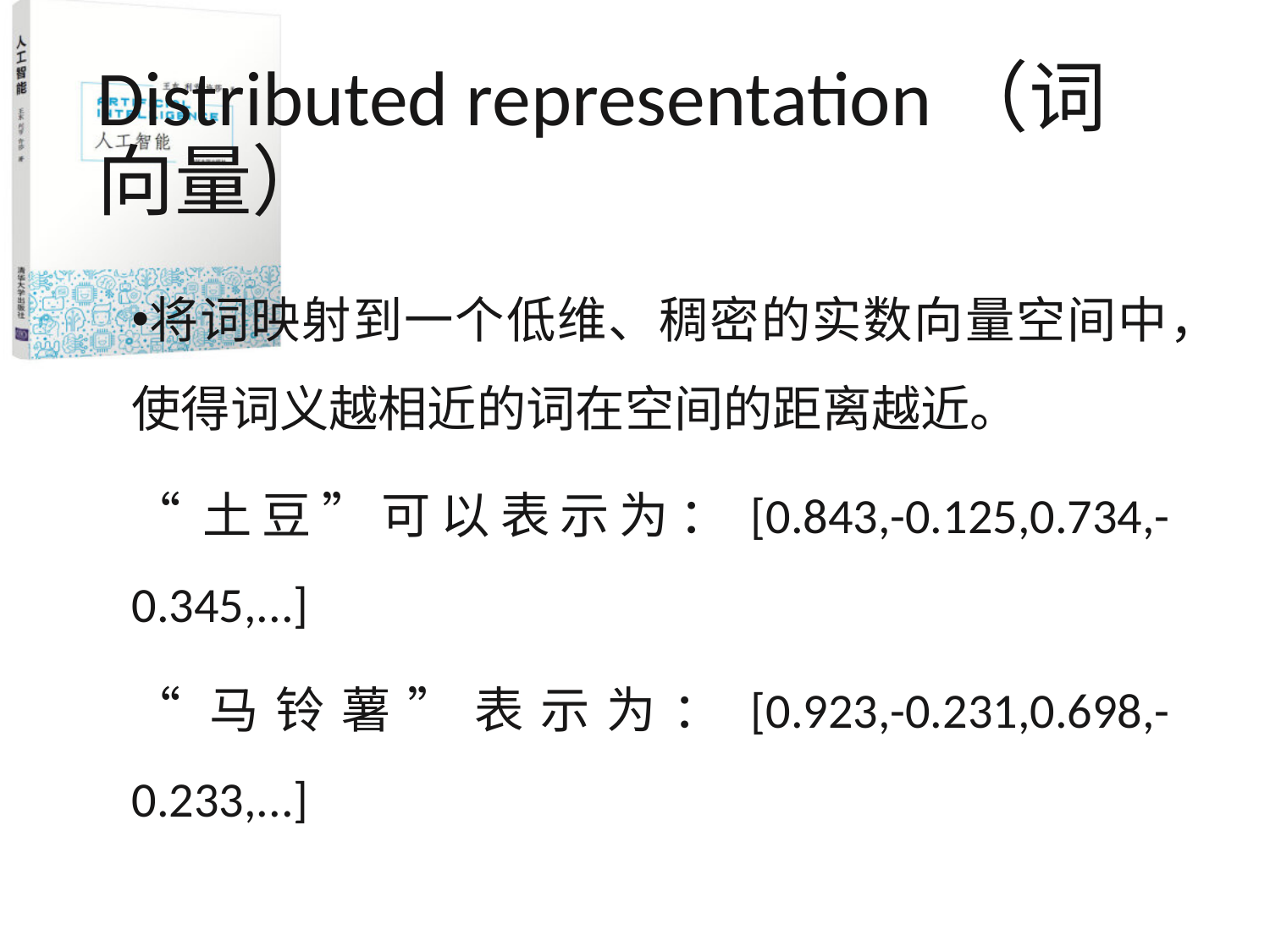

# Distributed representation（词向量）
将词映射到一个低维、稠密的实数向量空间中，使得词义越相近的词在空间的距离越近。
“土豆”可以表示为：[0.843,-0.125,0.734,-0.345,...]
“马铃薯”表示为：[0.923,-0.231,0.698,-0.233,...]